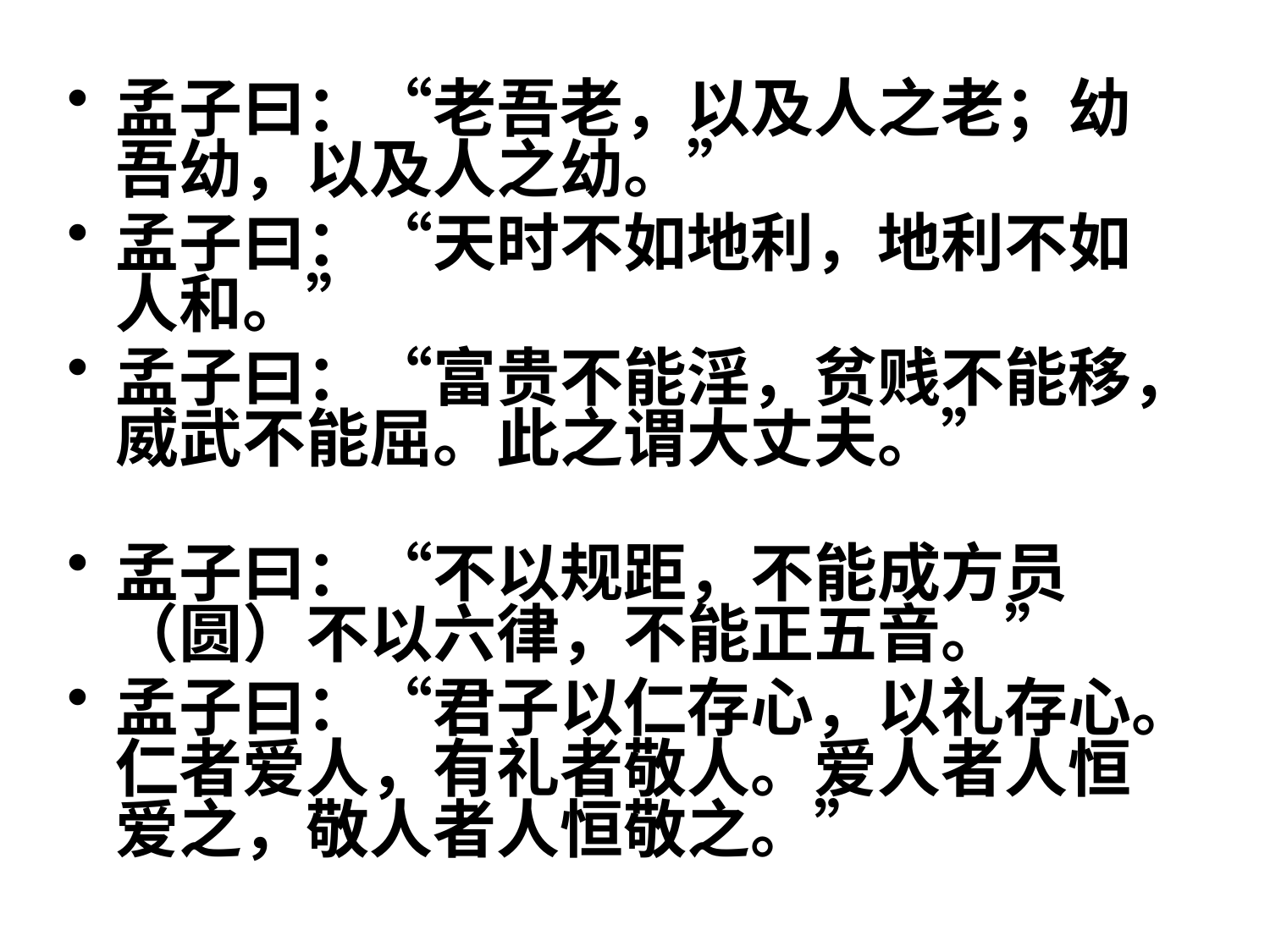

# 孟子曰：“老吾老，以及人之老；幼吾幼，以及人之幼。”
孟子曰：“天时不如地利，地利不如人和。”
孟子曰：“富贵不能淫，贫贱不能移，威武不能屈。此之谓大丈夫。”
孟子曰：“不以规距，不能成方员（圆）不以六律，不能正五音。”
孟子曰：“君子以仁存心，以礼存心。仁者爱人，有礼者敬人。爱人者人恒爱之，敬人者人恒敬之。”